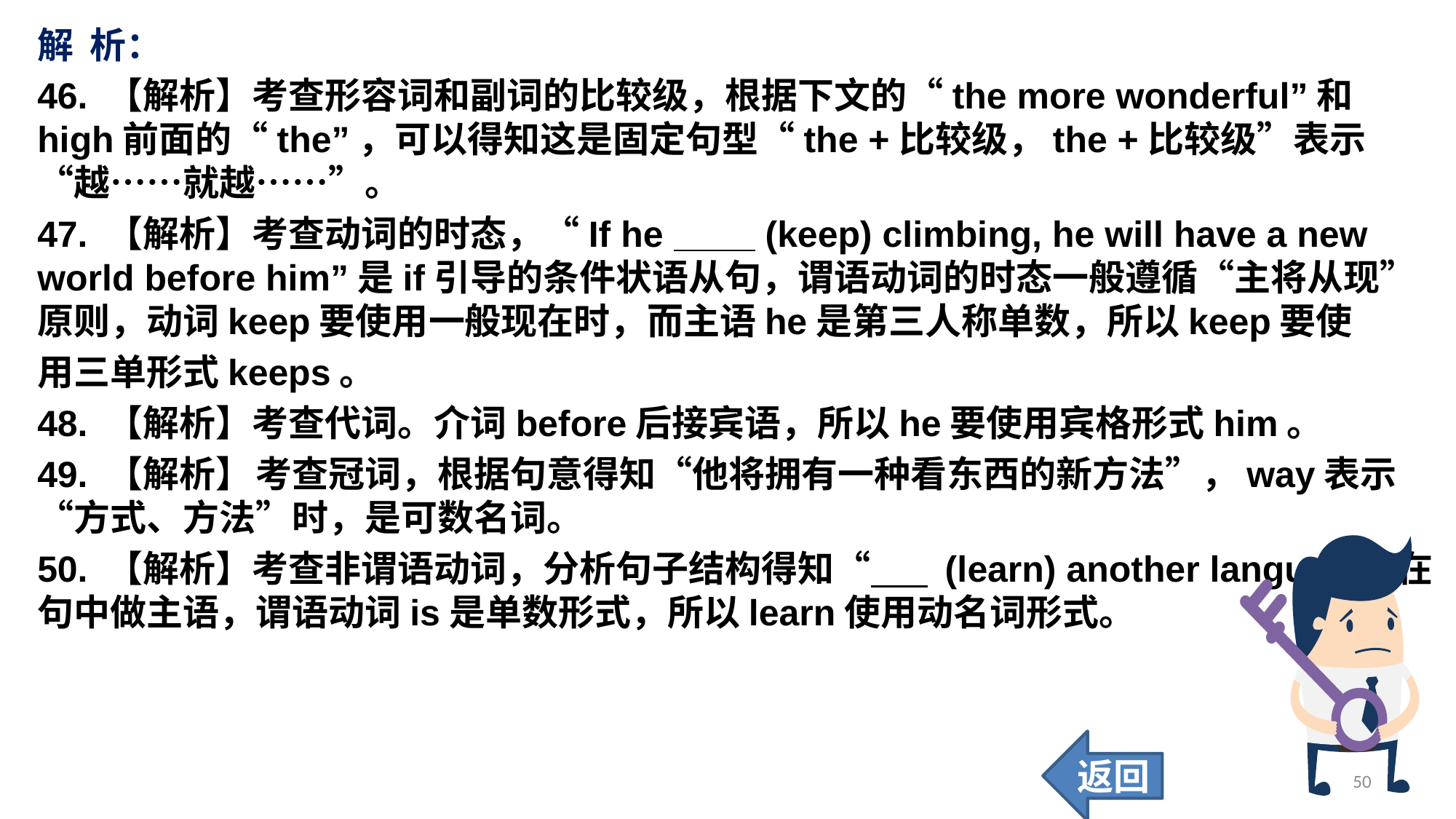

解  析：
46. 【解析】考查形容词和副词的比较级，根据下文的“the more wonderful”和high前面的“the”，可以得知这是固定句型“the +比较级，the +比较级”表示“越……就越……”。
47. 【解析】考查动词的时态，“If he          (keep) climbing, he will have a new world before him”是if引导的条件状语从句，谓语动词的时态一般遵循“主将从现”原则，动词keep要使用一般现在时，而主语he是第三人称单数，所以keep要使
用三单形式keeps。
48. 【解析】考查代词。介词before后接宾语，所以he要使用宾格形式him。
49. 【解析】	考查冠词，根据句意得知“他将拥有一种看东西的新方法”，way表示“方式、方法”时，是可数名词。
50. 【解析】考查非谓语动词，分析句子结构得知“        (learn) another language”在句中做主语，谓语动词is是单数形式，所以learn使用动名词形式。

返回
50